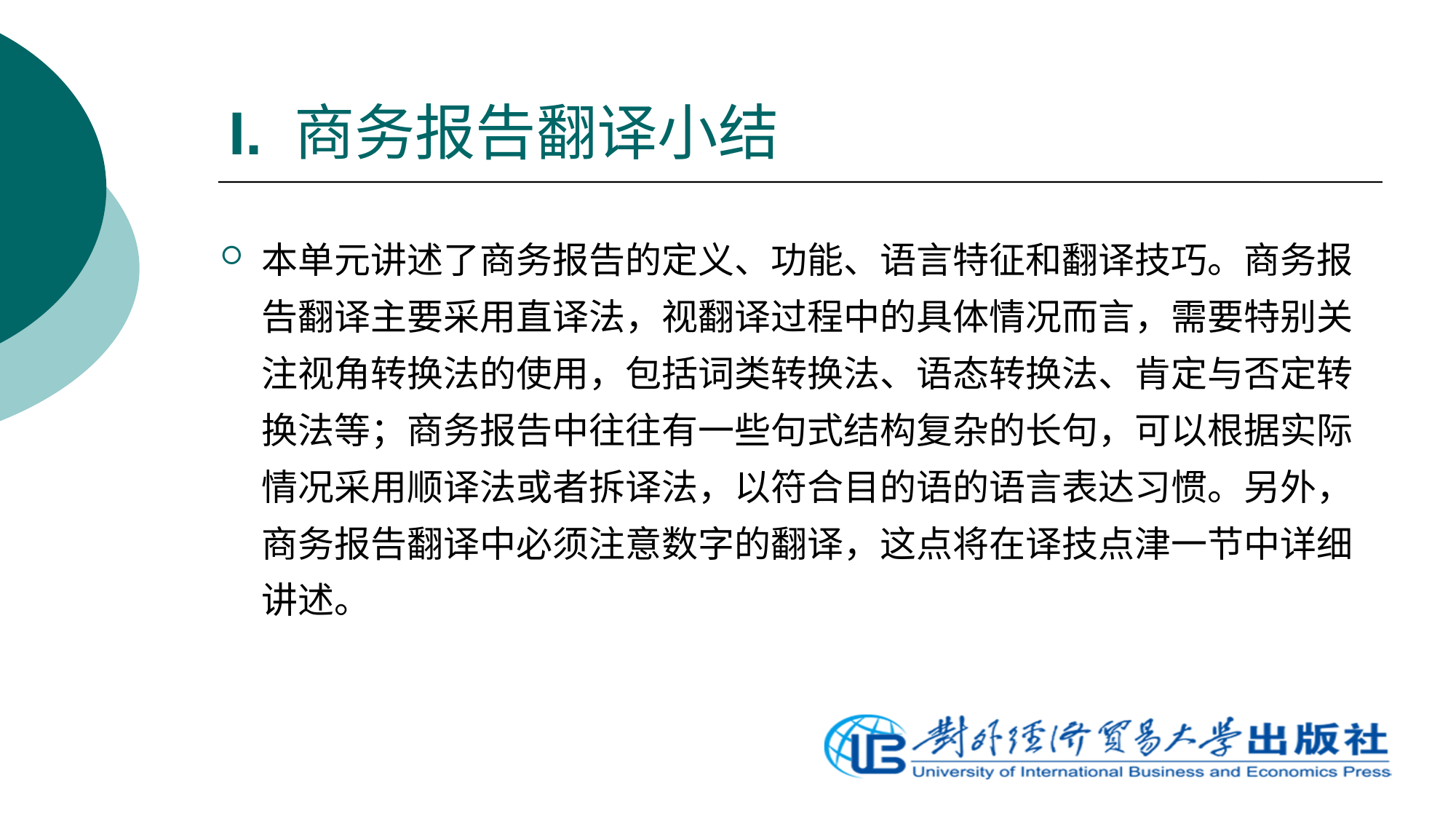

# I. 商务报告翻译小结
本单元讲述了商务报告的定义、功能、语言特征和翻译技巧。商务报告翻译主要采用直译法，视翻译过程中的具体情况而言，需要特别关注视角转换法的使用，包括词类转换法、语态转换法、肯定与否定转换法等；商务报告中往往有一些句式结构复杂的长句，可以根据实际情况采用顺译法或者拆译法，以符合目的语的语言表达习惯。另外，商务报告翻译中必须注意数字的翻译，这点将在译技点津一节中详细讲述。